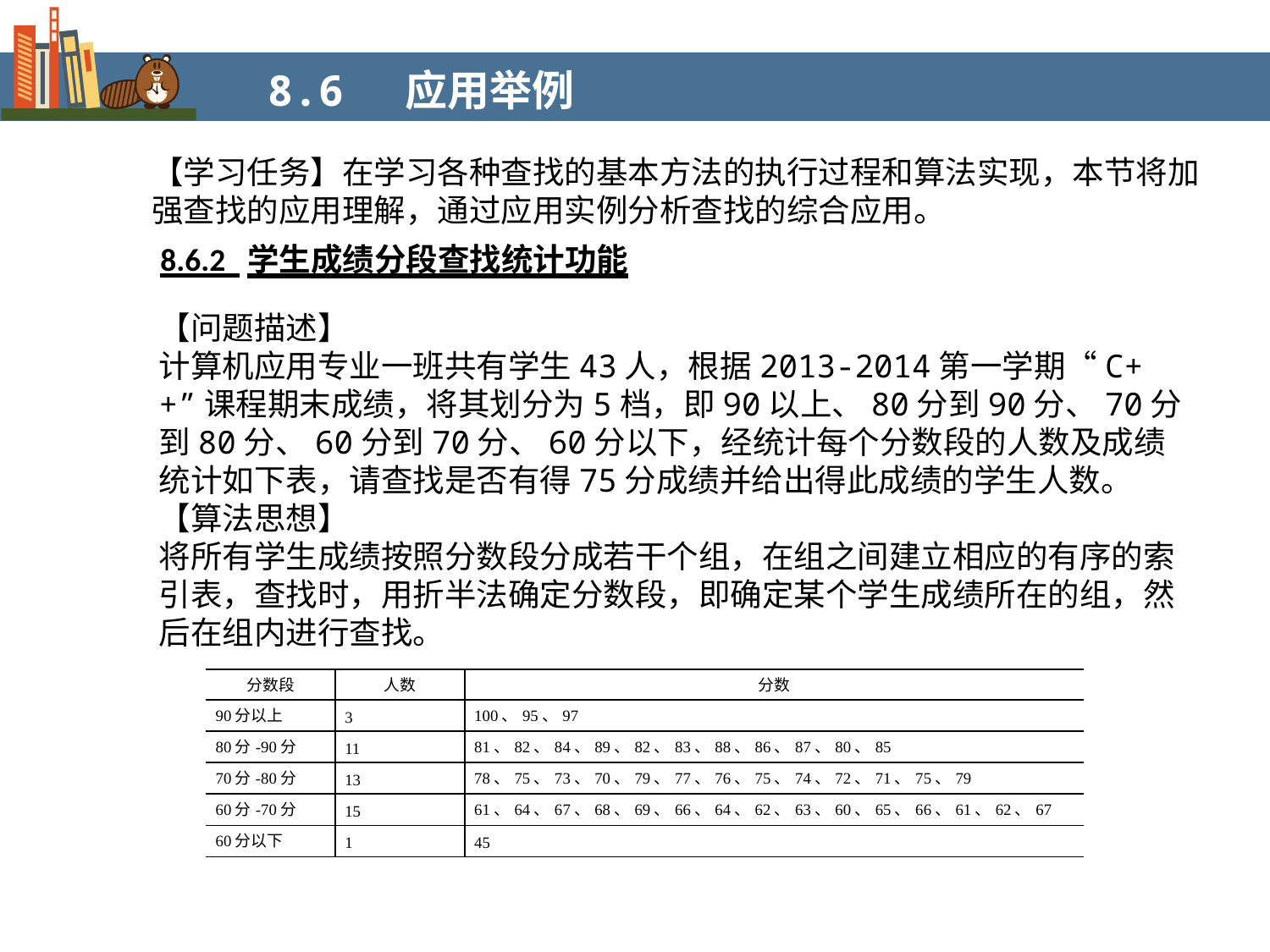

8.6  应用举例
【学习任务】在学习各种查找的基本方法的执行过程和算法实现，本节将加强查找的应用理解，通过应用实例分析查找的综合应用。
8.6.2  学生成绩分段查找统计功能

【问题描述】
计算机应用专业一班共有学生43人，根据2013-2014第一学期“C++”课程期末成绩，将其划分为5档，即90以上、80分到90分、70分到80分、60分到70分、60分以下，经统计每个分数段的人数及成绩统计如下表，请查找是否有得75分成绩并给出得此成绩的学生人数。
【算法思想】
将所有学生成绩按照分数段分成若干个组，在组之间建立相应的有序的索引表，查找时，用折半法确定分数段，即确定某个学生成绩所在的组，然后在组内进行查找。

| 分数段 | 人数 | 分数 |
| --- | --- | --- |
| 90分以上 | 3 | 100、95、97 |
| 80分-90分 | 11 | 81、82、84、89、82、83、88、86、87、80、85 |
| 70分-80分 | 13 | 78、75、73、70、79、77、76、75、74、72、71、75、79 |
| 60分-70分 | 15 | 61、64、67、68、69、66、64、62、63、60、65、66、61、62、67 |
| 60分以下 | 1 | 45 |